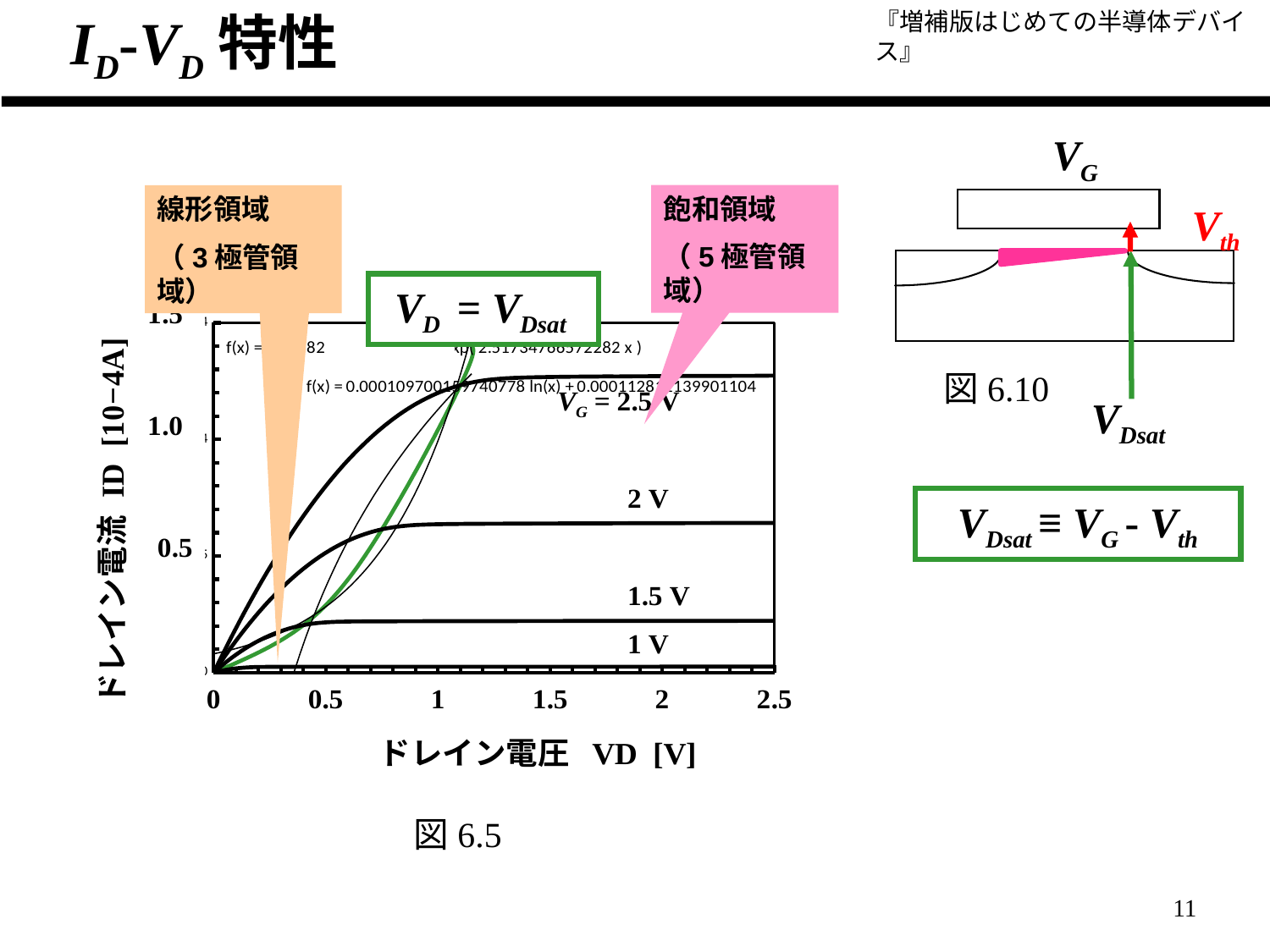

ID-VD特性
VG
飽和領域
（5極管領域）
線形領域
（3極管領域）
VD  = VDsat

### Chart

| Category |  |  |  |  |  |
|---|---|---|---|---|---|

Vth

VDsat
図6.10
VDsat ≡ VG - Vth
図6.5